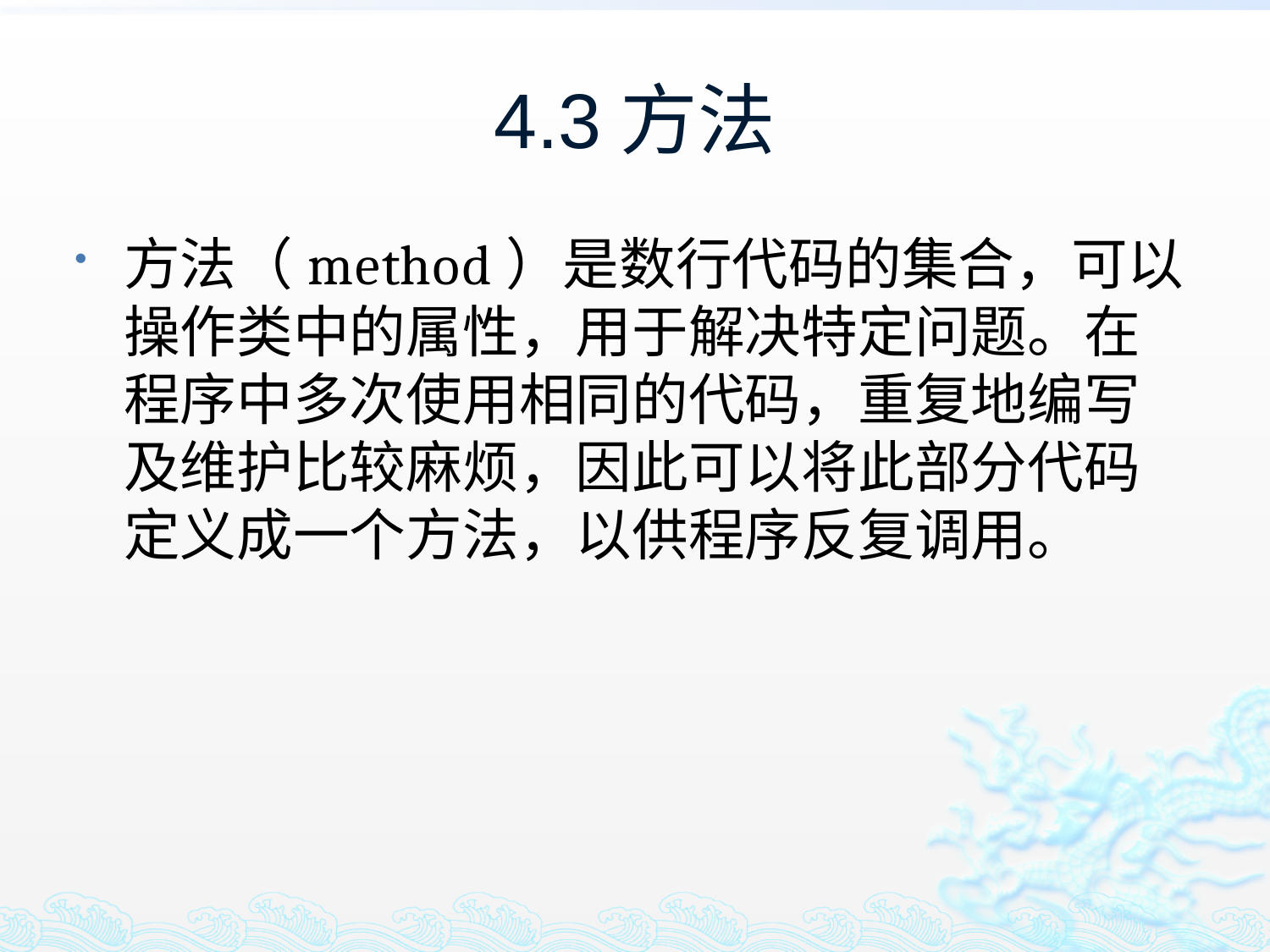

# 4.3方法
方法（method）是数行代码的集合，可以操作类中的属性，用于解决特定问题。在程序中多次使用相同的代码，重复地编写及维护比较麻烦，因此可以将此部分代码定义成一个方法，以供程序反复调用。